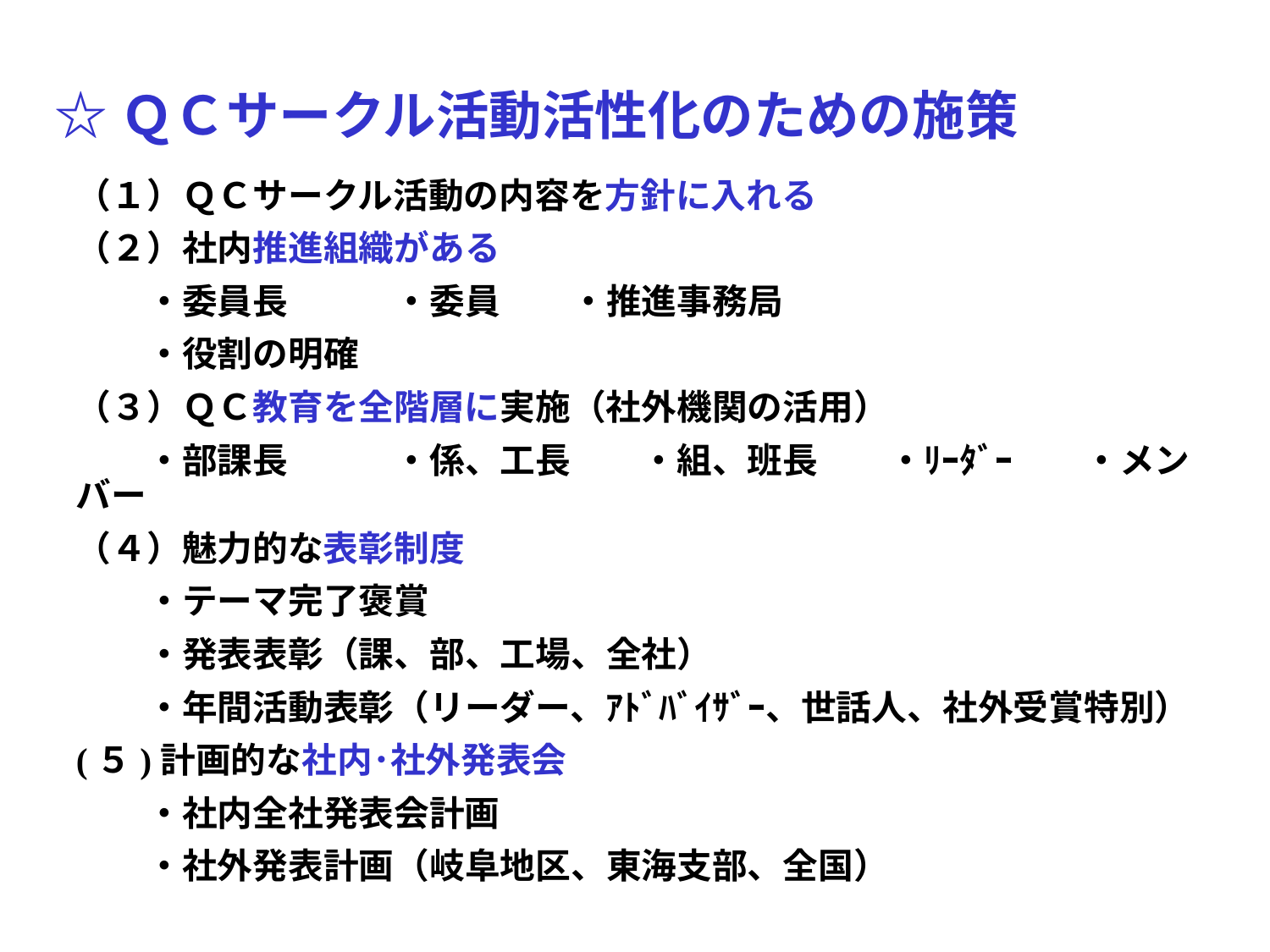

☆ＱＣサークル活動活性化のための施策
（１）ＱＣサークル活動の内容を方針に入れる
（２）社内推進組織がある
　　・委員長　　　・委員　　・推進事務局
　　・役割の明確
（３）ＱＣ教育を全階層に実施（社外機関の活用）
　　・部課長　　　・係、工長　　・組、班長　　・ﾘｰﾀﾞｰ　　・メンバー
（４）魅力的な表彰制度
　　・テーマ完了褒賞
　　・発表表彰（課、部、工場、全社）
　　・年間活動表彰（リーダー、ｱﾄﾞﾊﾞｲｻﾞｰ、世話人、社外受賞特別）
(５)計画的な社内･社外発表会
　　・社内全社発表会計画
　　・社外発表計画（岐阜地区、東海支部、全国）